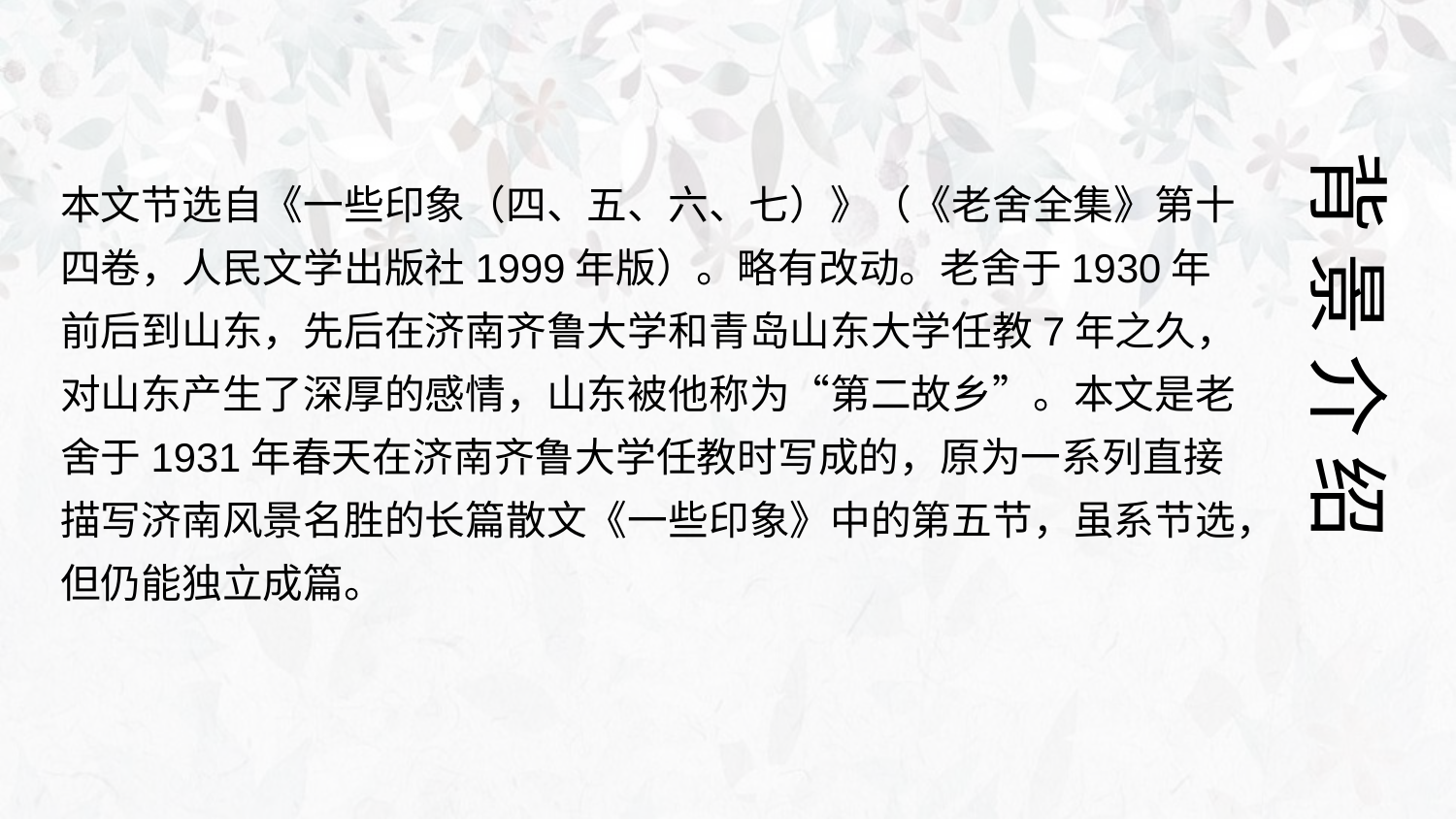

背 景 介 绍
本文节选自《一些印象（四、五、六、七）》（《老舍全集》第十四卷，人民文学出版社1999年版）。略有改动。老舍于1930年前后到山东，先后在济南齐鲁大学和青岛山东大学任教7年之久，对山东产生了深厚的感情，山东被他称为“第二故乡”。本文是老舍于1931年春天在济南齐鲁大学任教时写成的，原为一系列直接描写济南风景名胜的长篇散文《一些印象》中的第五节，虽系节选，但仍能独立成篇。